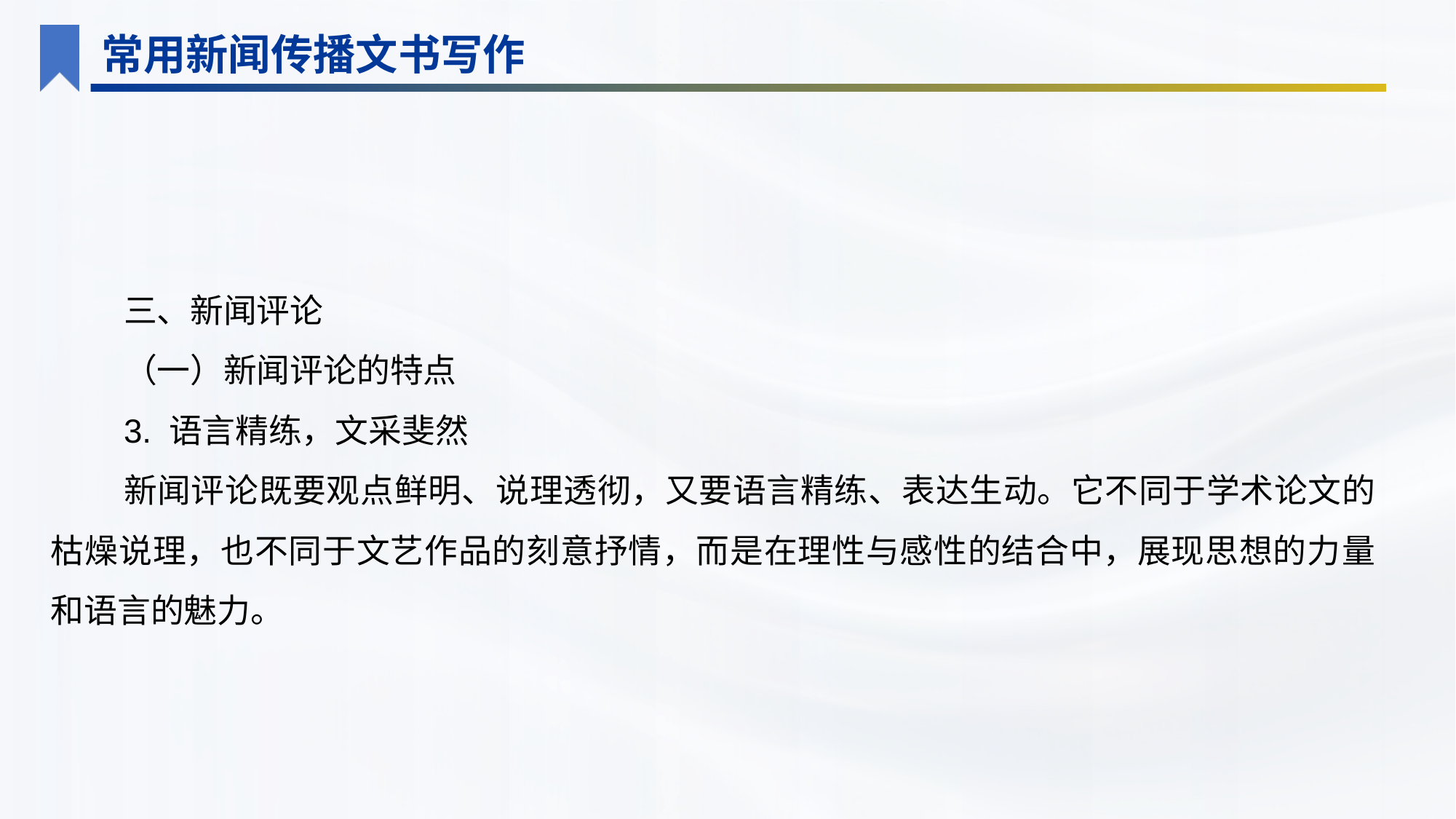

常用新闻传播文书写作
三、新闻评论
（一）新闻评论的特点
3. 语言精练，文采斐然
新闻评论既要观点鲜明、说理透彻，又要语言精练、表达生动。它不同于学术论文的枯燥说理，也不同于文艺作品的刻意抒情，而是在理性与感性的结合中，展现思想的力量和语言的魅力。